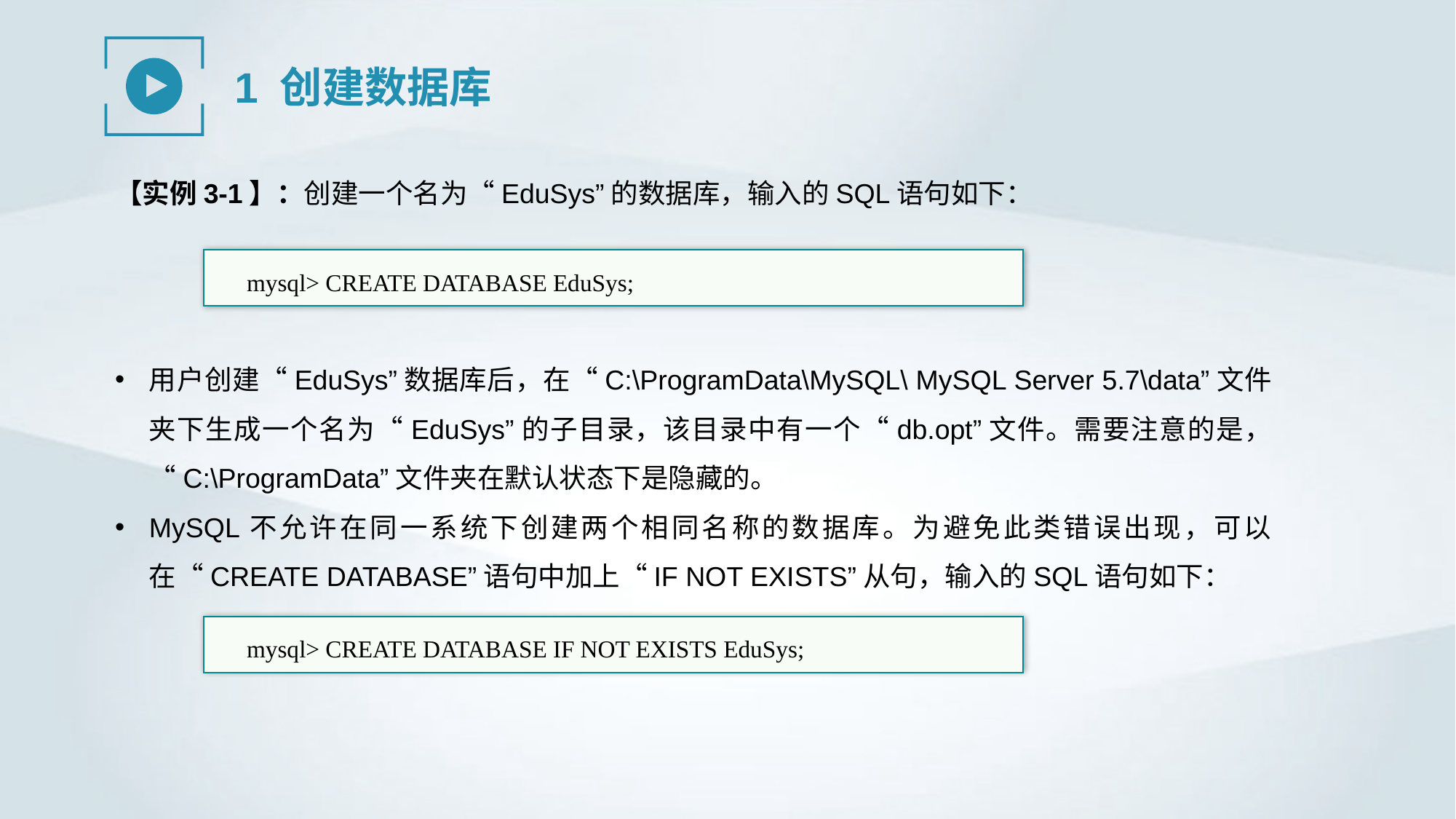

1 创建数据库
【实例3-1】：创建一个名为“EduSys”的数据库，输入的SQL语句如下：
mysql> CREATE DATABASE EduSys;
用户创建“EduSys”数据库后，在“C:\ProgramData\MySQL\ MySQL Server 5.7\data”文件夹下生成一个名为“EduSys”的子目录，该目录中有一个“db.opt”文件。需要注意的是，“C:\ProgramData”文件夹在默认状态下是隐藏的。
MySQL不允许在同一系统下创建两个相同名称的数据库。为避免此类错误出现，可以在“CREATE DATABASE”语句中加上“IF NOT EXISTS”从句，输入的SQL语句如下：
mysql> CREATE DATABASE IF NOT EXISTS EduSys;